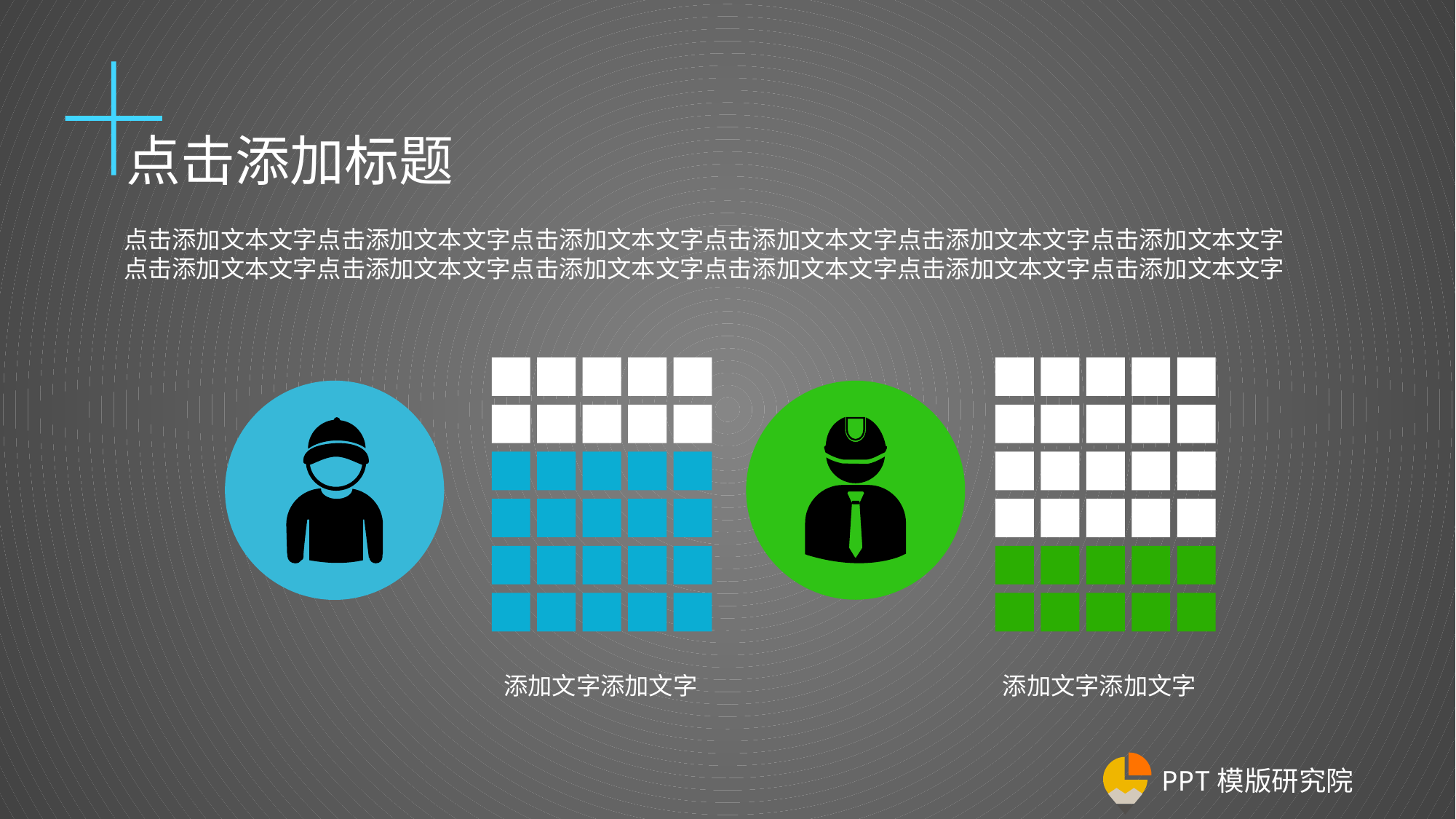

点击添加标题
点击添加文本文字点击添加文本文字点击添加文本文字点击添加文本文字点击添加文本文字点击添加文本文字点击添加文本文字点击添加文本文字点击添加文本文字点击添加文本文字点击添加文本文字点击添加文本文字

添加文字添加文字
添加文字添加文字